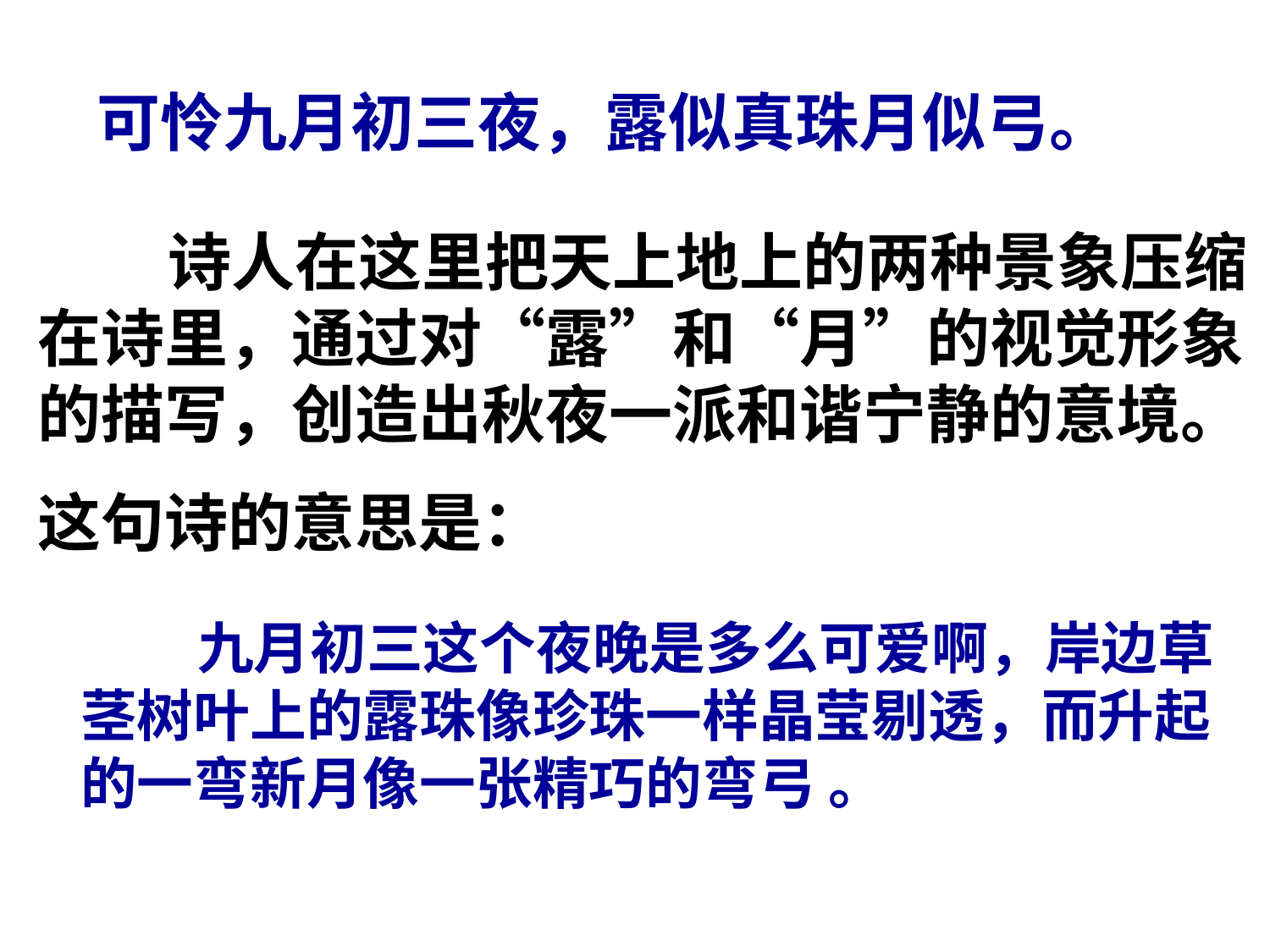

可怜九月初三夜，露似真珠月似弓。
        诗人在这里把天上地上的两种景象压缩在诗里，通过对“露”和“月”的视觉形象的描写，创造出秋夜一派和谐宁静的意境。
这句诗的意思是：
        九月初三这个夜晚是多么可爱啊，岸边草茎树叶上的露珠像珍珠一样晶莹剔透，而升起的一弯新月像一张精巧的弯弓 。